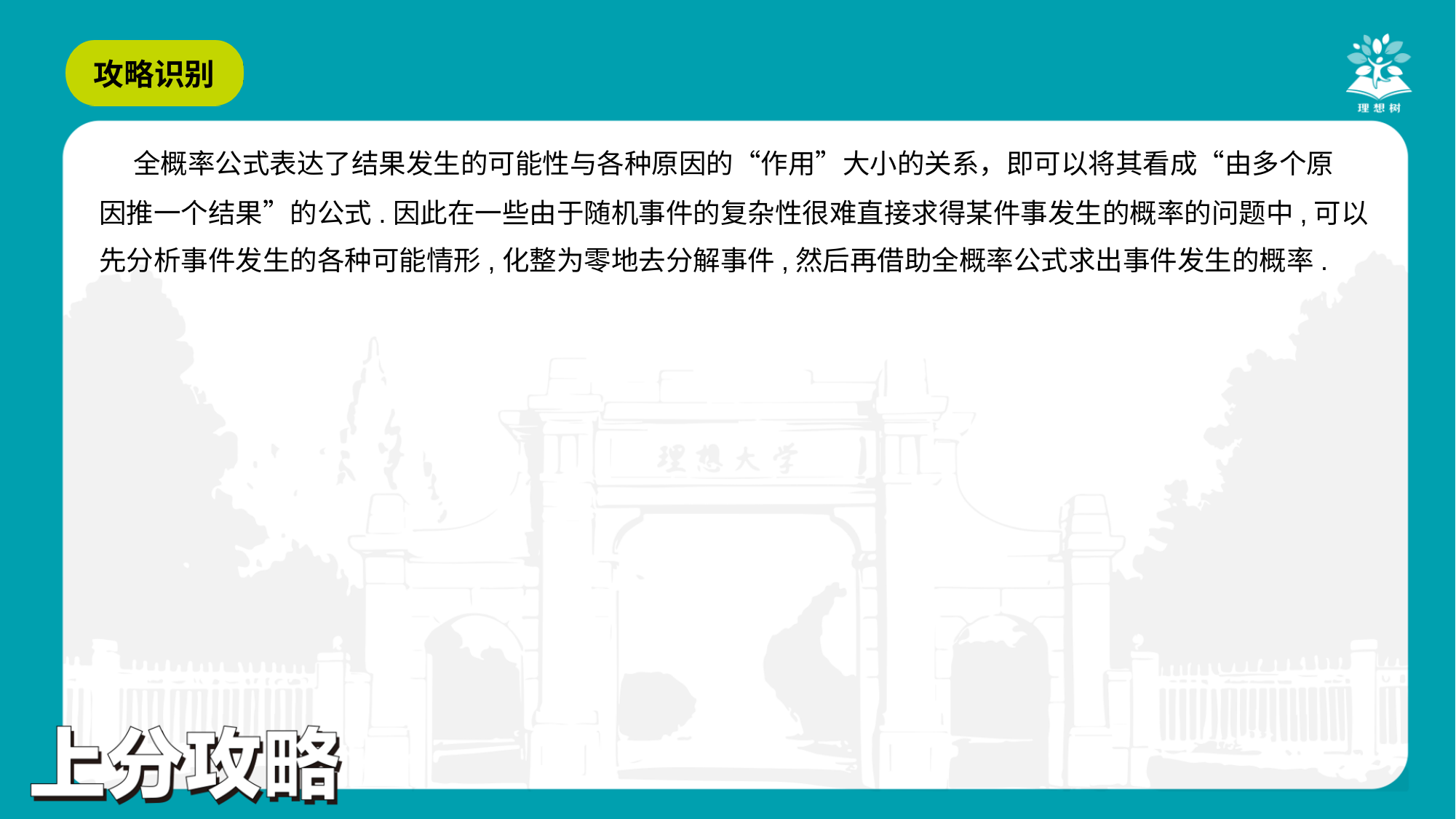

全概率公式表达了结果发生的可能性与各种原因的“作用”大小的关系，即可以将其看成“由多个原
因推一个结果”的公式.因此在一些由于随机事件的复杂性很难直接求得某件事发生的概率的问题中,可以
先分析事件发生的各种可能情形,化整为零地去分解事件,然后再借助全概率公式求出事件发生的概率.